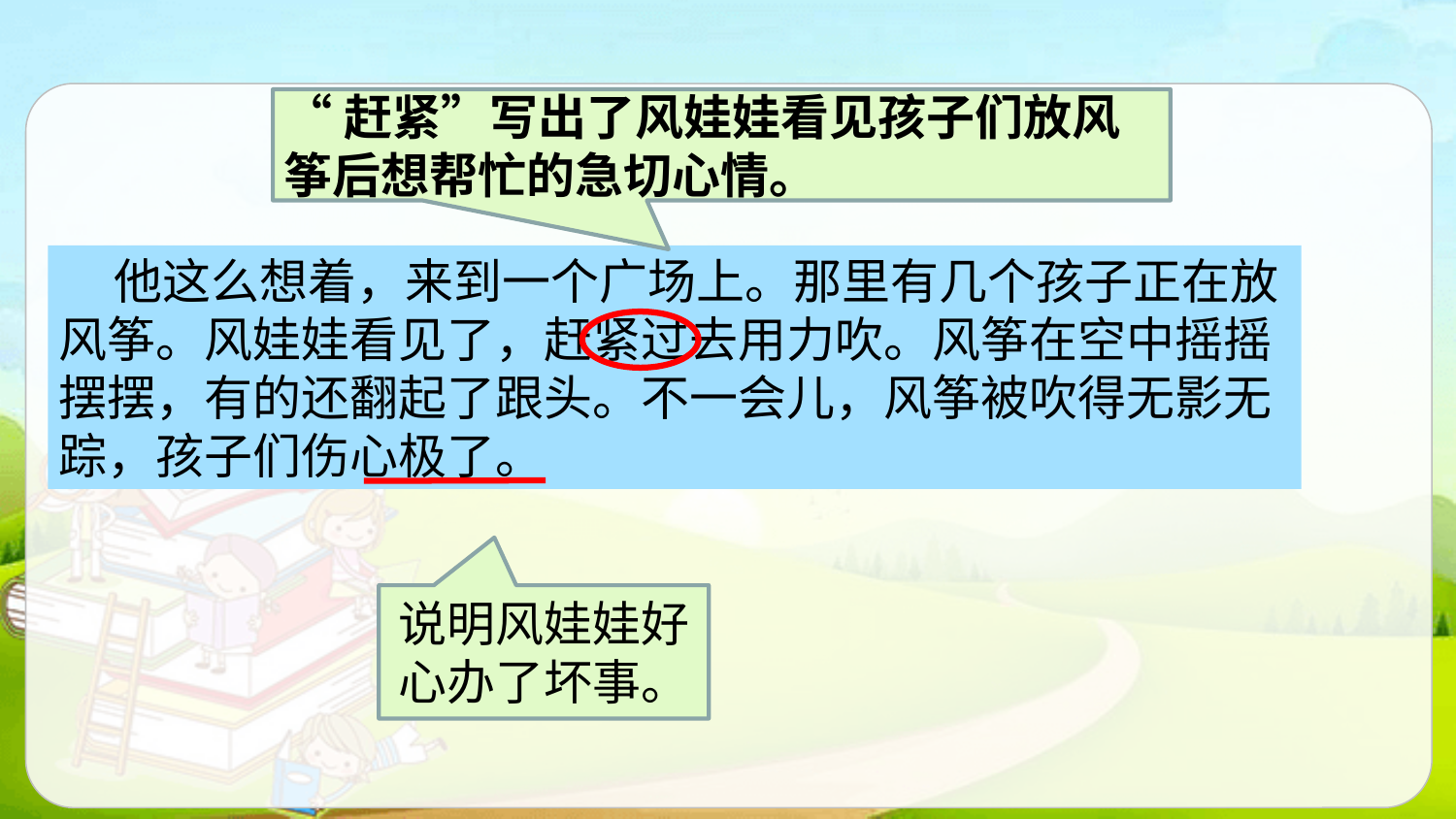

“赶紧”写出了风娃娃看见孩子们放风筝后想帮忙的急切心情。
    他这么想着，来到一个广场上。那里有几个孩子正在放风筝。风娃娃看见了，赶紧过去用力吹。风筝在空中摇摇摆摆，有的还翻起了跟头。不一会儿，风筝被吹得无影无踪，孩子们伤心极了。

说明风娃娃好心办了坏事。